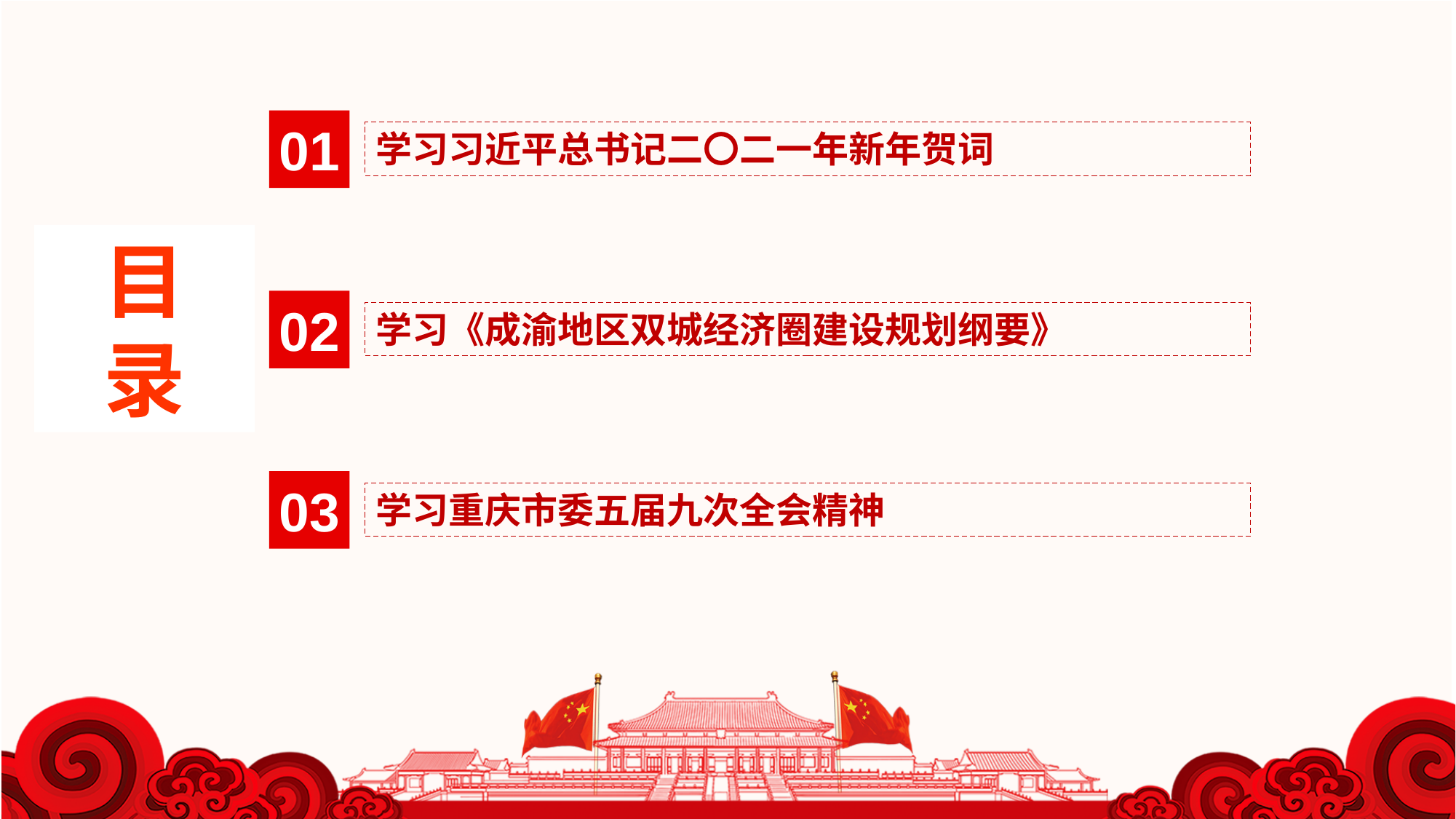

01
学习习近平总书记二〇二一年新年贺词
目
录
02
学习《成渝地区双城经济圈建设规划纲要》
03
学习重庆市委五届九次全会精神